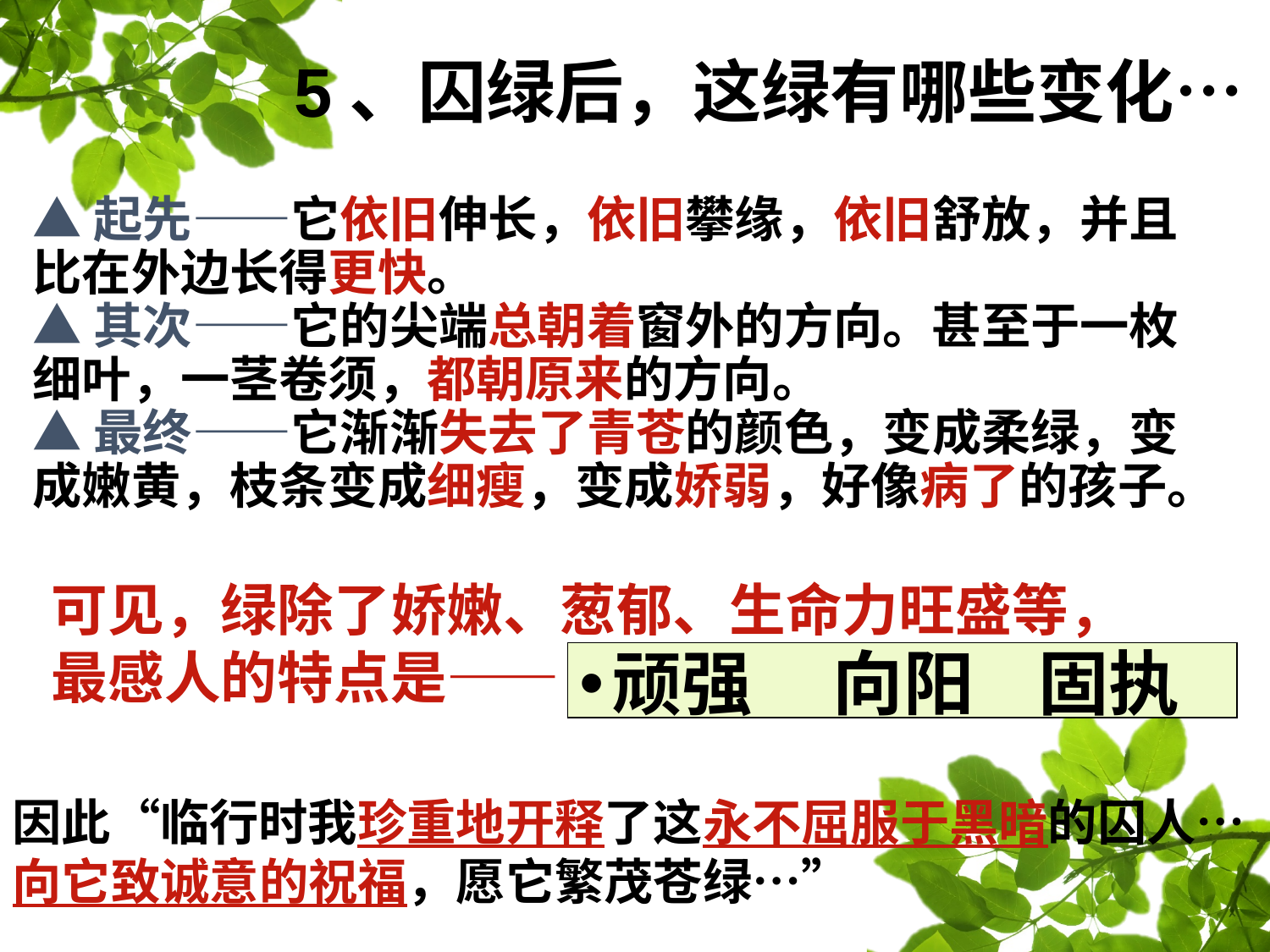

# 5、囚绿后，这绿有哪些变化…
▲起先——它依旧伸长，依旧攀缘，依旧舒放，并且比在外边长得更快。
▲其次——它的尖端总朝着窗外的方向。甚至于一枚细叶，一茎卷须，都朝原来的方向。
▲最终——它渐渐失去了青苍的颜色，变成柔绿，变成嫩黄，枝条变成细瘦，变成娇弱，好像病了的孩子。
可见，绿除了娇嫩、葱郁、生命力旺盛等，最感人的特点是——
顽强     向阳    固执
因此“临行时我珍重地开释了这永不屈服于黑暗的囚人…向它致诚意的祝福，愿它繁茂苍绿…”